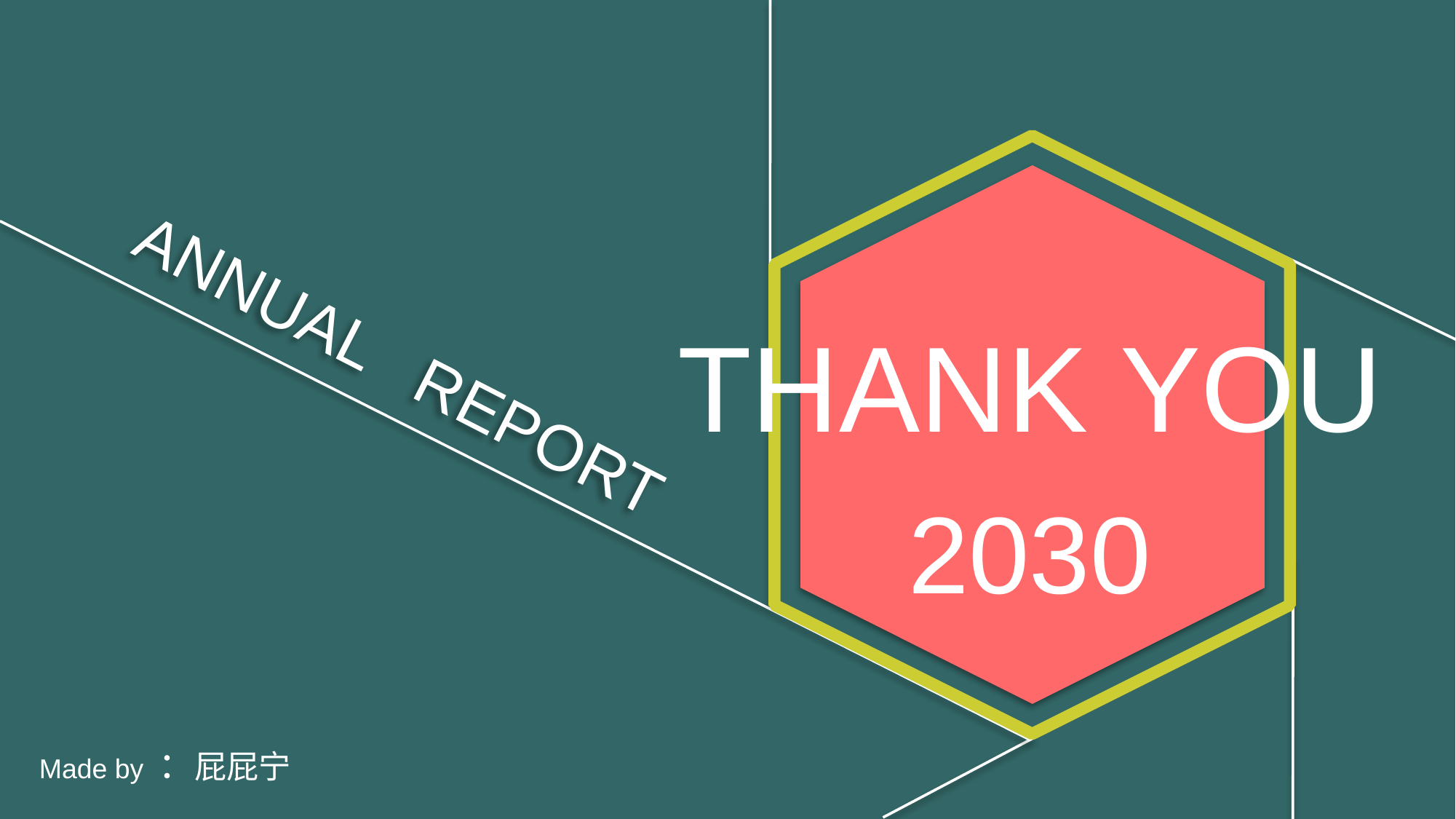

THANK YOU
ANNUAL   REPORT
2030

Made by ：屁屁宁